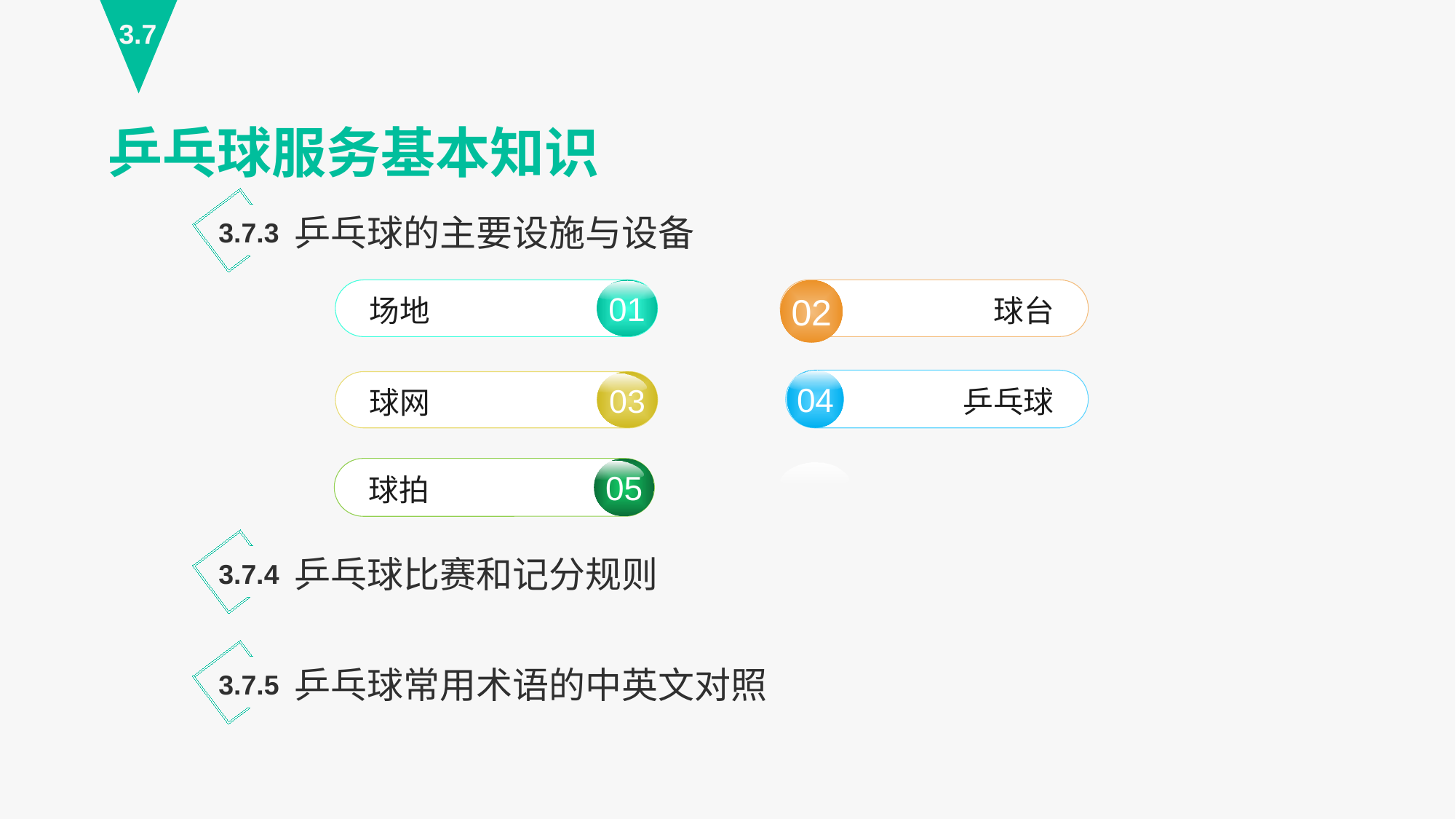

3.7
乒乓球服务基本知识

乒乓球的主要设施与设备
3.7.3

01
场地
球台
02

04
乒乓球

03
球网

05
球拍

乒乓球比赛和记分规则
3.7.4

乒乓球常用术语的中英文对照
3.7.5